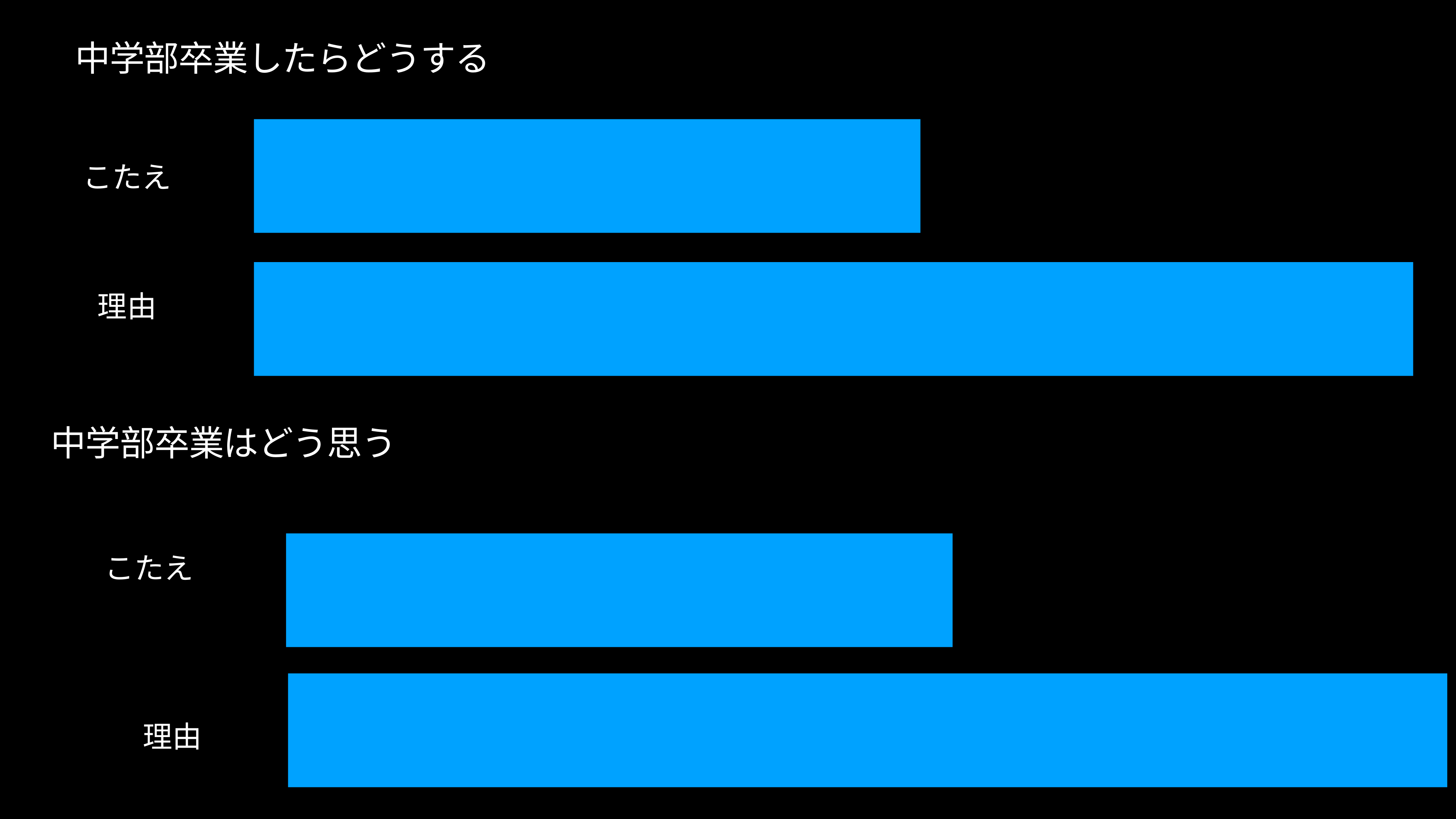

# 中学部卒業したらどうする

こたえ

理由
中学部卒業はどう思う

こたえ

理由